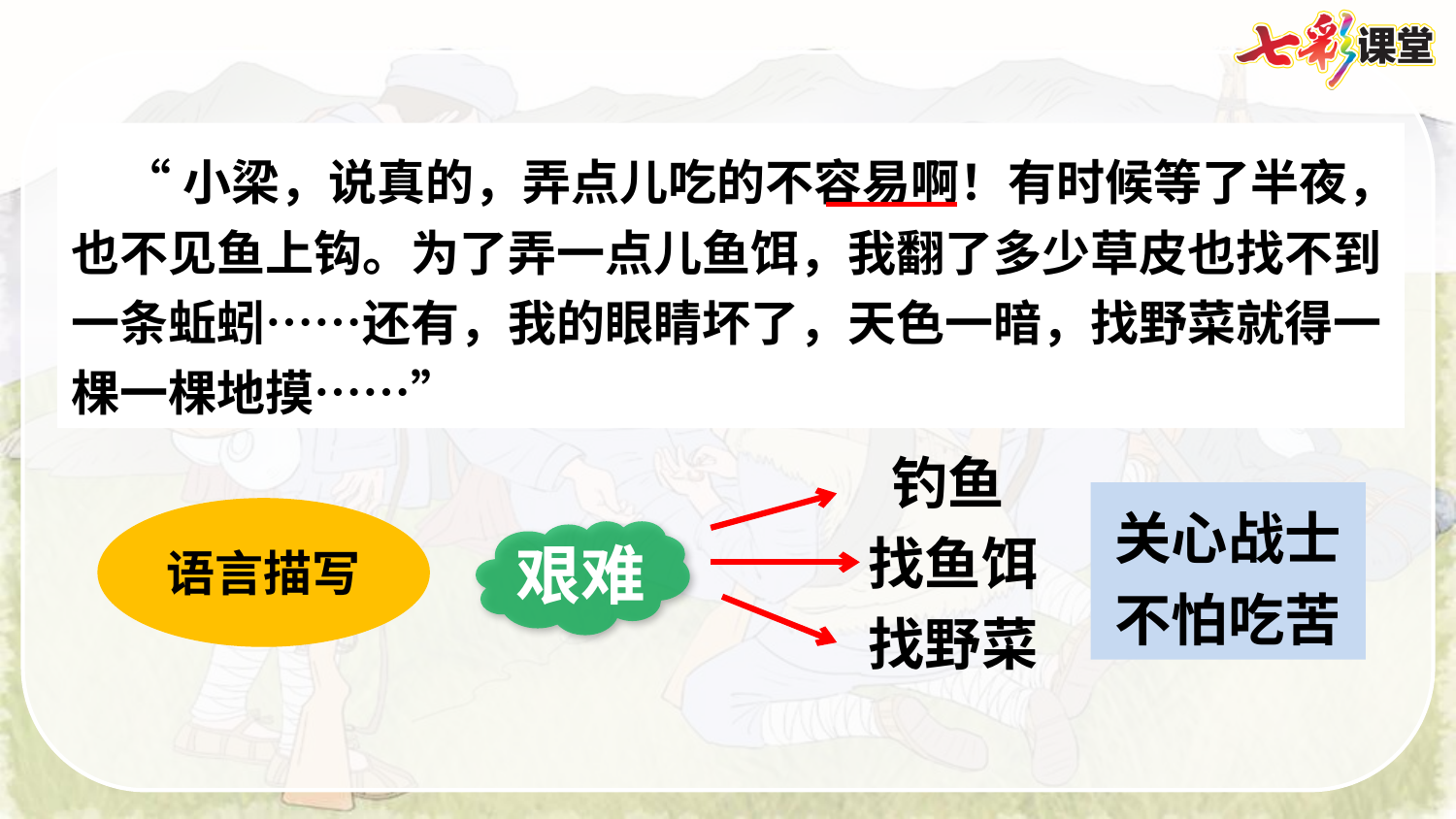

“小梁，说真的，弄点儿吃的不容易啊！有时候等了半夜，也不见鱼上钩。为了弄一点儿鱼饵，我翻了多少草皮也找不到一条蚯蚓……还有，我的眼睛坏了，天色一暗，找野菜就得一棵一棵地摸……”
钓鱼
关心战士
不怕吃苦
语言描写

艰难
找鱼饵
找野菜